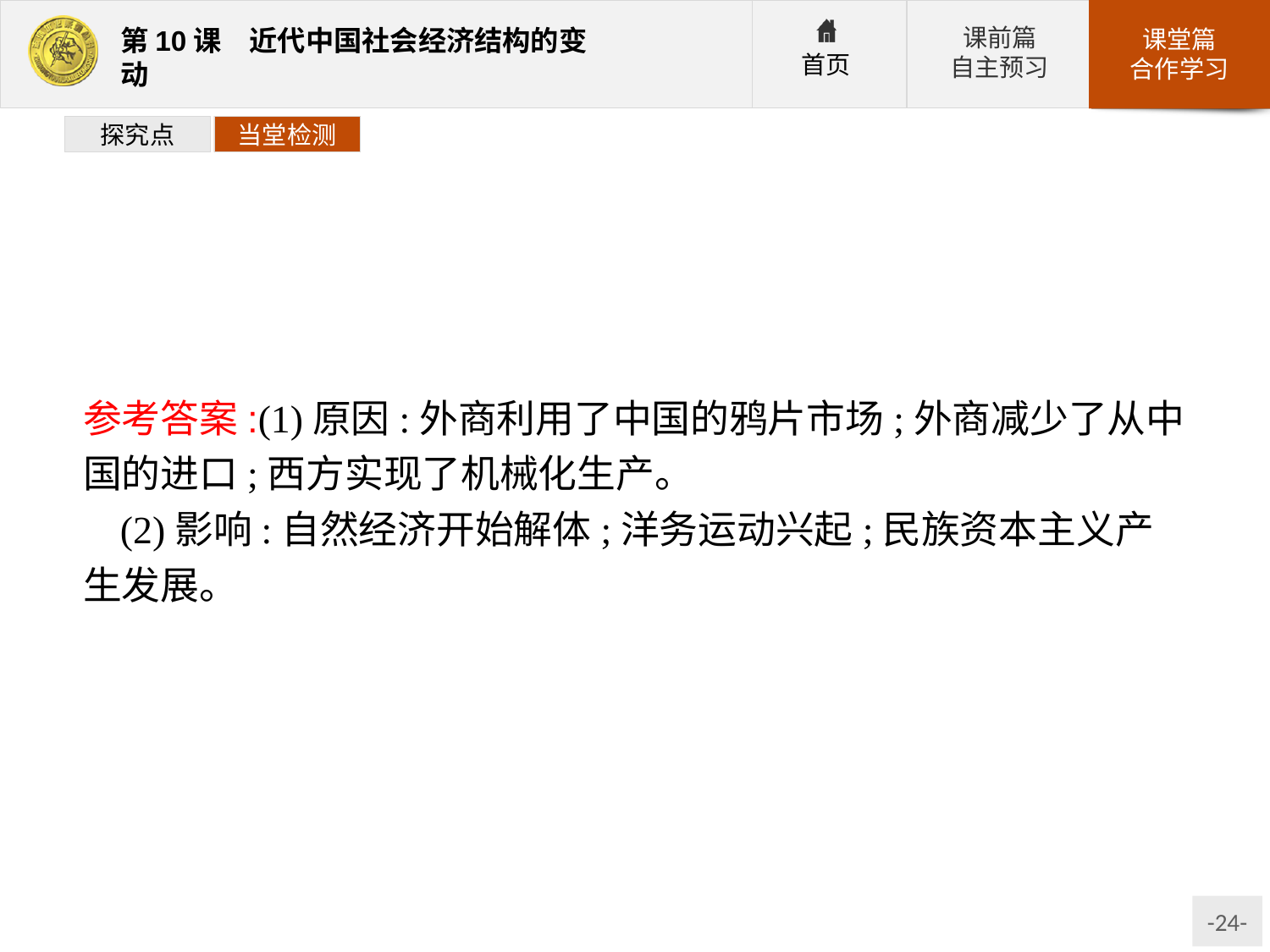

探究点
当堂检测
参考答案:(1)原因:外商利用了中国的鸦片市场;外商减少了从中国的进口;西方实现了机械化生产。
(2)影响:自然经济开始解体;洋务运动兴起;民族资本主义产生发展。